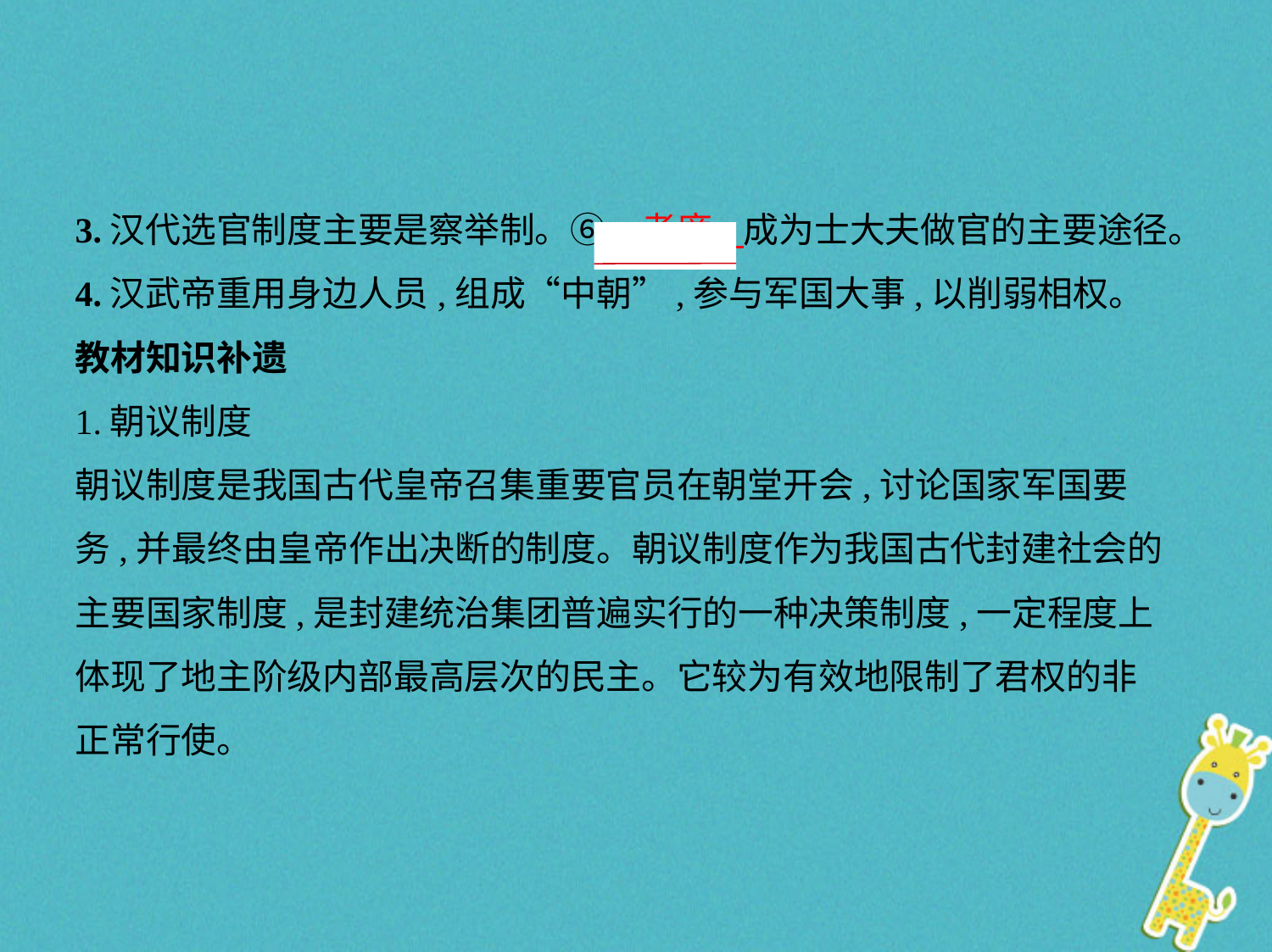

3.汉代选官制度主要是察举制。⑥　孝廉    成为士大夫做官的主要途径。
4.汉武帝重用身边人员,组成“中朝”,参与军国大事,以削弱相权。
教材知识补遗
1.朝议制度
朝议制度是我国古代皇帝召集重要官员在朝堂开会,讨论国家军国要
务,并最终由皇帝作出决断的制度。朝议制度作为我国古代封建社会的
主要国家制度,是封建统治集团普遍实行的一种决策制度,一定程度上
体现了地主阶级内部最高层次的民主。它较为有效地限制了君权的非
正常行使。